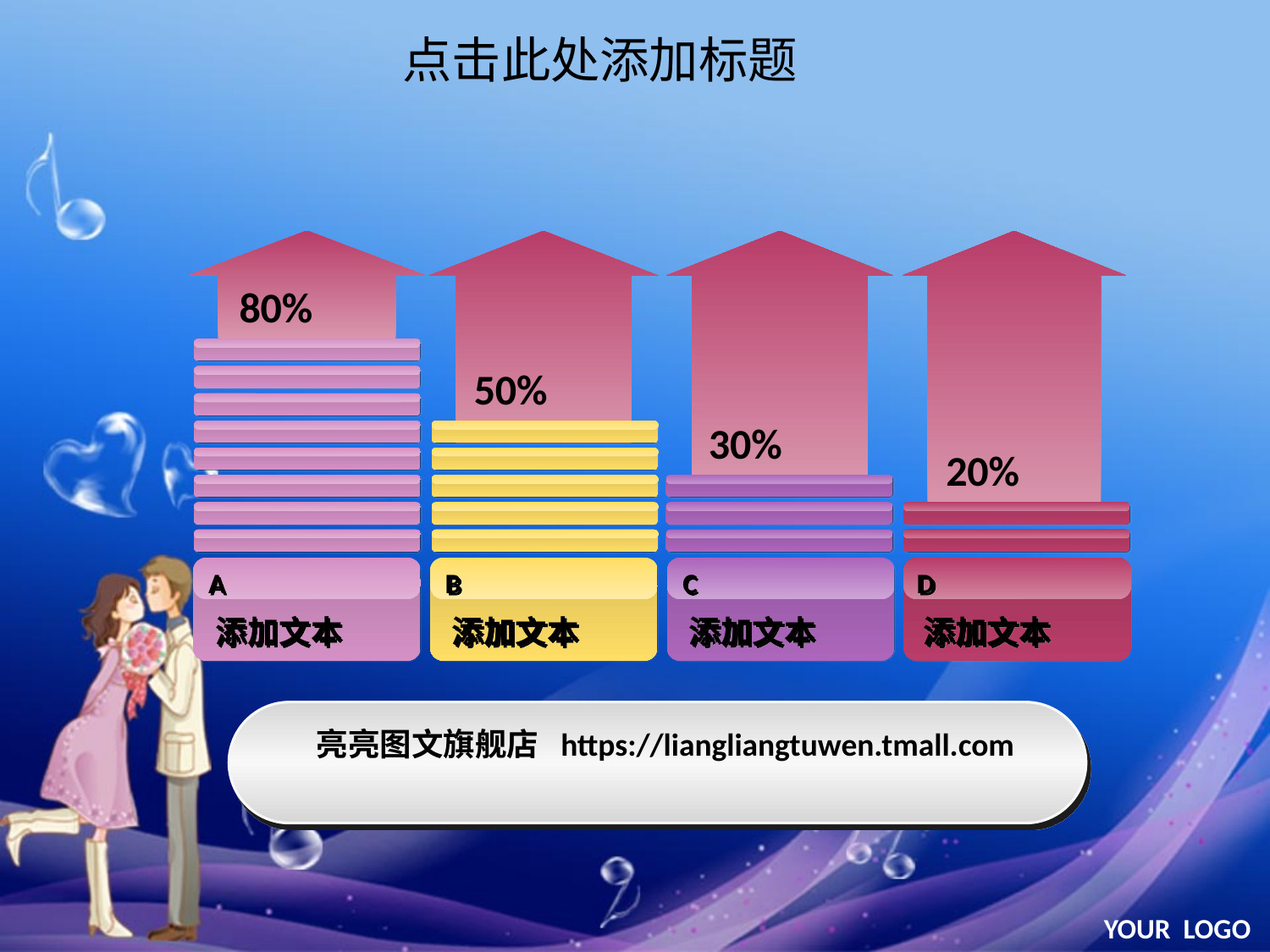

点击此处添加标题

80%

50%
30%

20%

A
B
C
D
添加文本
添加文本
添加文本
添加文本

亮亮图文旗舰店  https://liangliangtuwen.tmall.com